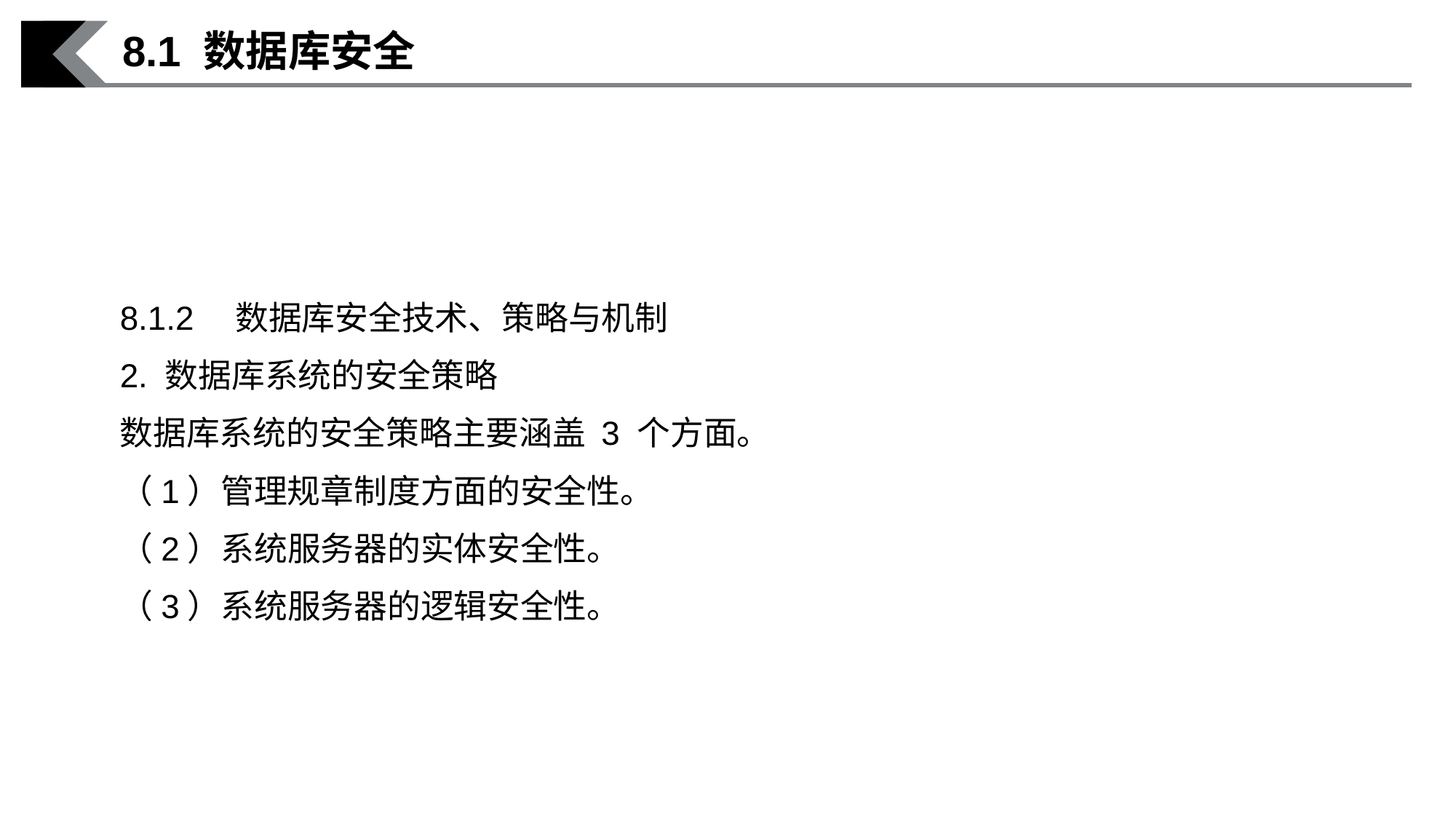

8.1 数据库安全
8.1.2　数据库安全技术、策略与机制
2. 数据库系统的安全策略
数据库系统的安全策略主要涵盖 3 个方面。
（1）管理规章制度方面的安全性。
（2）系统服务器的实体安全性。
（3）系统服务器的逻辑安全性。